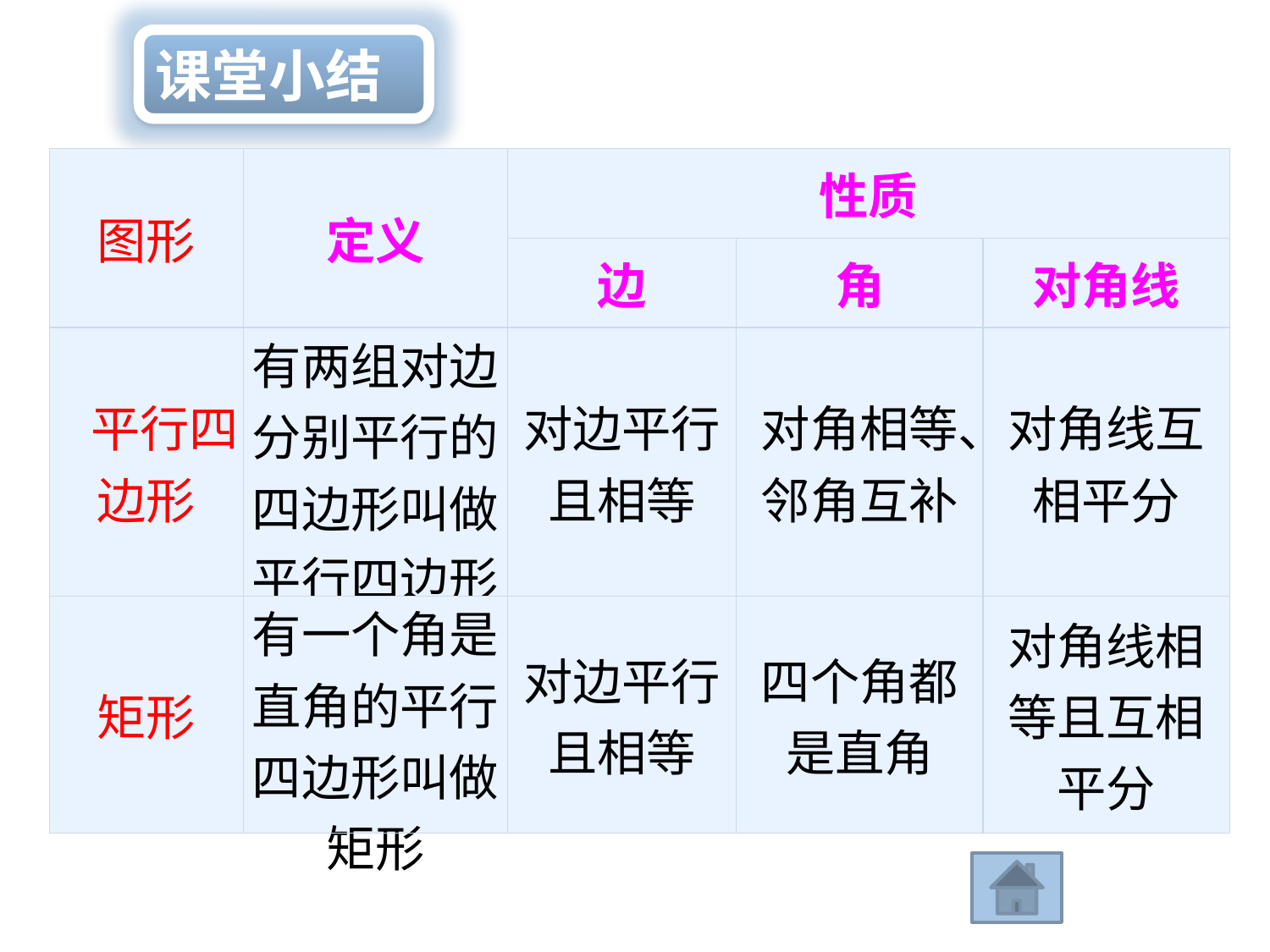

课堂小结
| 图形 | 定义 | 性质 |  |  |
| --- | --- | --- | --- | --- |
|  |  | 边 | 角 | 对角线 |
| 平行四边形 | 有两组对边分别平行的四边形叫做平行四边形 | 对边平行且相等 | 对角相等、邻角互补 | 对角线互相平分 |
| 矩形 | 有一个角是直角的平行四边形叫做矩形 | 对边平行且相等 | 四个角都是直角 | 对角线相等且互相平分 |